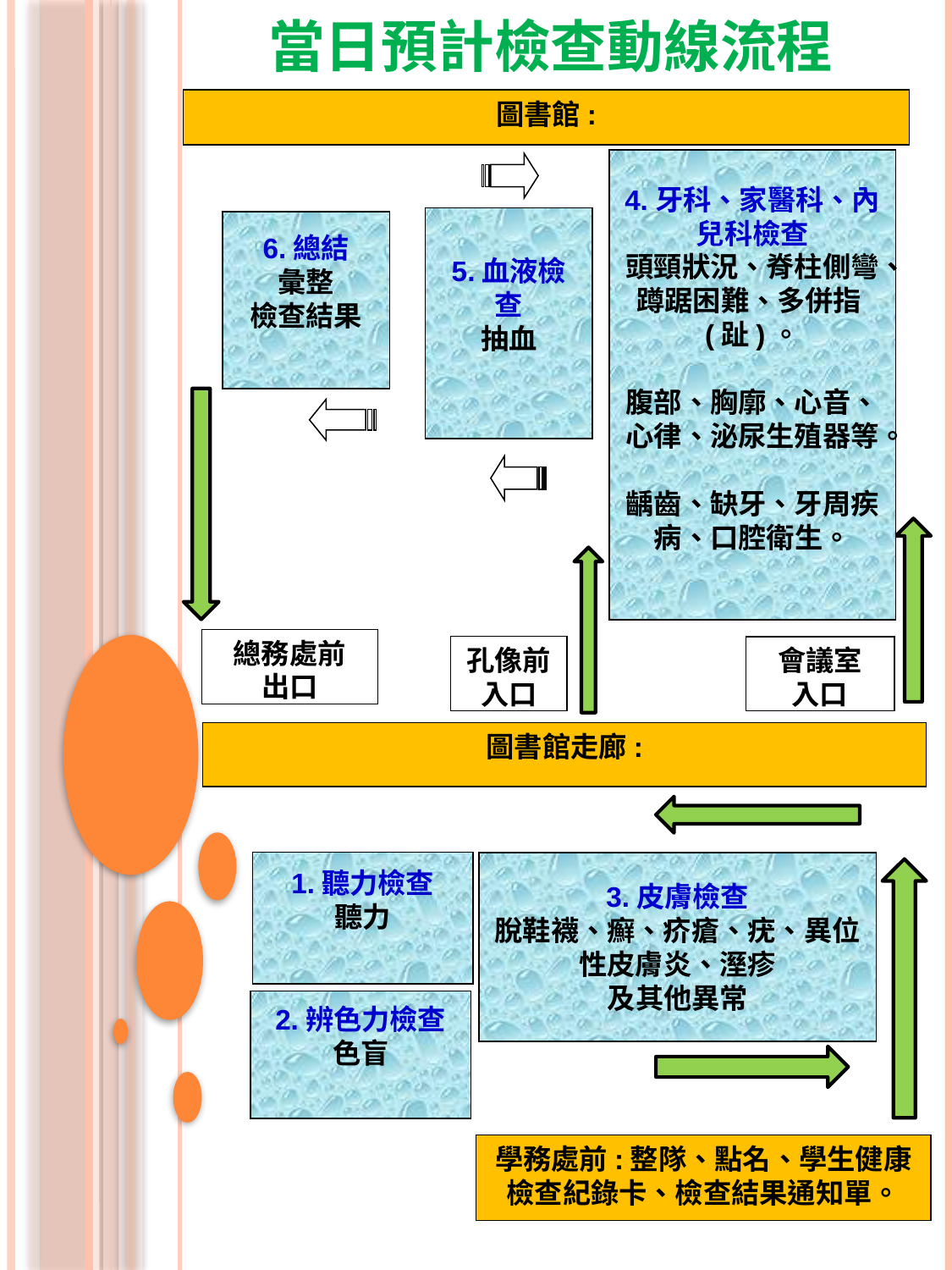

當日預計檢查動線流程

圖書館:
4.牙科、家醫科、內兒科檢查
頭頸狀況、脊柱側彎、蹲踞困難、多併指(趾)。

腹部、胸廓、心音、心律、泌尿生殖器等。

齲齒、缺牙、牙周疾病、口腔衛生。

會議室
入口
2.辨色力檢查
色盲

學務處前:整隊、點名、學生健康檢查紀錄卡、檢查結果通知單。
5.血液檢查
抽血

6.總結
彙整
檢查結果

總務處前
出口
孔像前
入口
圖書館走廊:

1.聽力檢查
聽力

3.皮膚檢查
脫鞋襪、癬、疥瘡、疣、異位性皮膚炎、溼疹
及其他異常